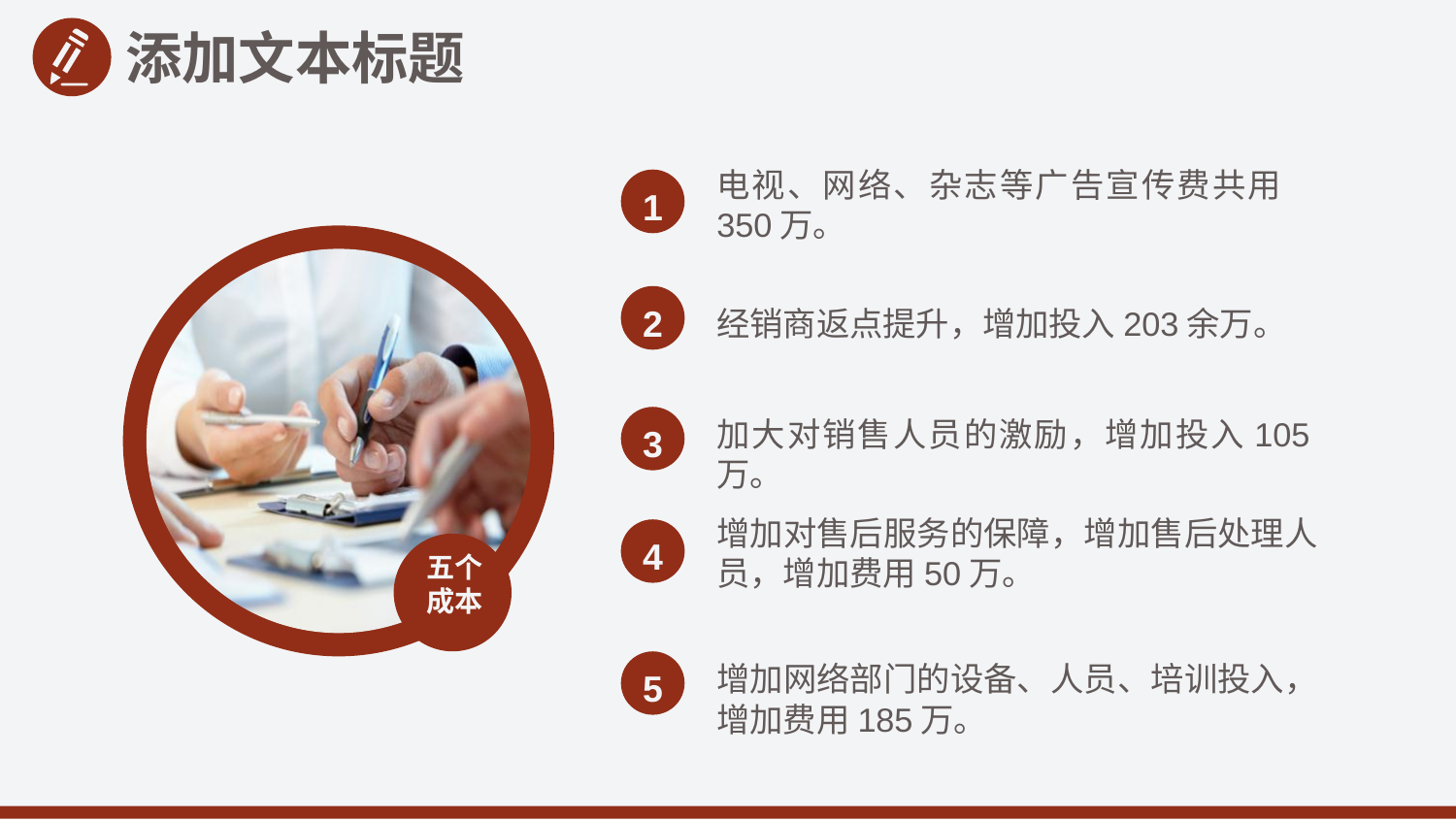

添加文本标题

电视、网络、杂志等广告宣传费共用350万。
1

2
经销商返点提升，增加投入203余万。
加大对销售人员的激励，增加投入105万。
3
增加对售后服务的保障，增加售后处理人员，增加费用50万。
4

五个成本
5
增加网络部门的设备、人员、培训投入，增加费用185万。